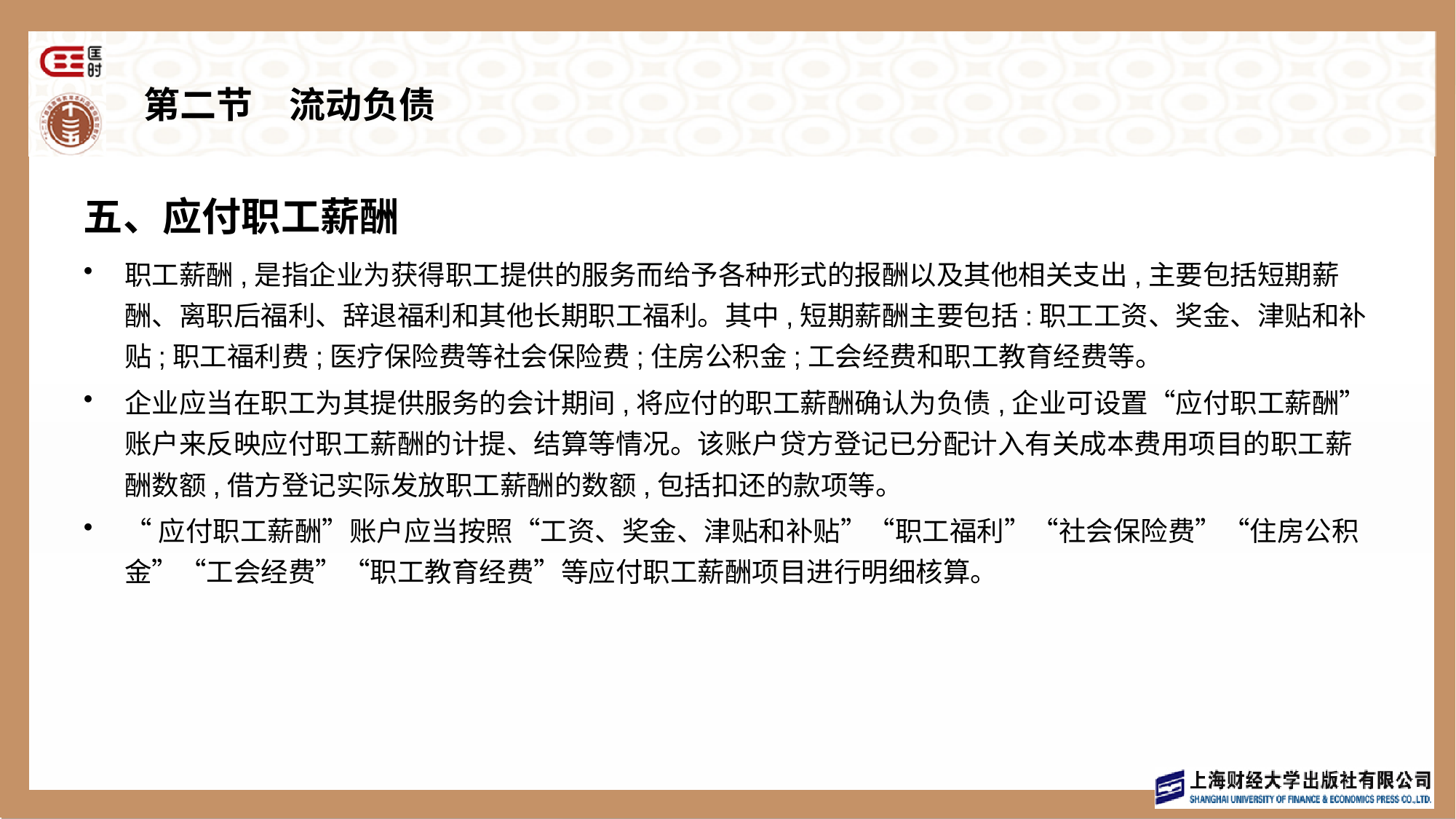

# 第二节　流动负债
五、应付职工薪酬
职工薪酬,是指企业为获得职工提供的服务而给予各种形式的报酬以及其他相关支出,主要包括短期薪酬、离职后福利、辞退福利和其他长期职工福利。其中,短期薪酬主要包括:职工工资、奖金、津贴和补贴;职工福利费;医疗保险费等社会保险费;住房公积金;工会经费和职工教育经费等。
企业应当在职工为其提供服务的会计期间,将应付的职工薪酬确认为负债,企业可设置“应付职工薪酬”账户来反映应付职工薪酬的计提、结算等情况。该账户贷方登记已分配计入有关成本费用项目的职工薪酬数额,借方登记实际发放职工薪酬的数额,包括扣还的款项等。
“应付职工薪酬”账户应当按照“工资、奖金、津贴和补贴”“职工福利”“社会保险费”“住房公积金”“工会经费”“职工教育经费”等应付职工薪酬项目进行明细核算。